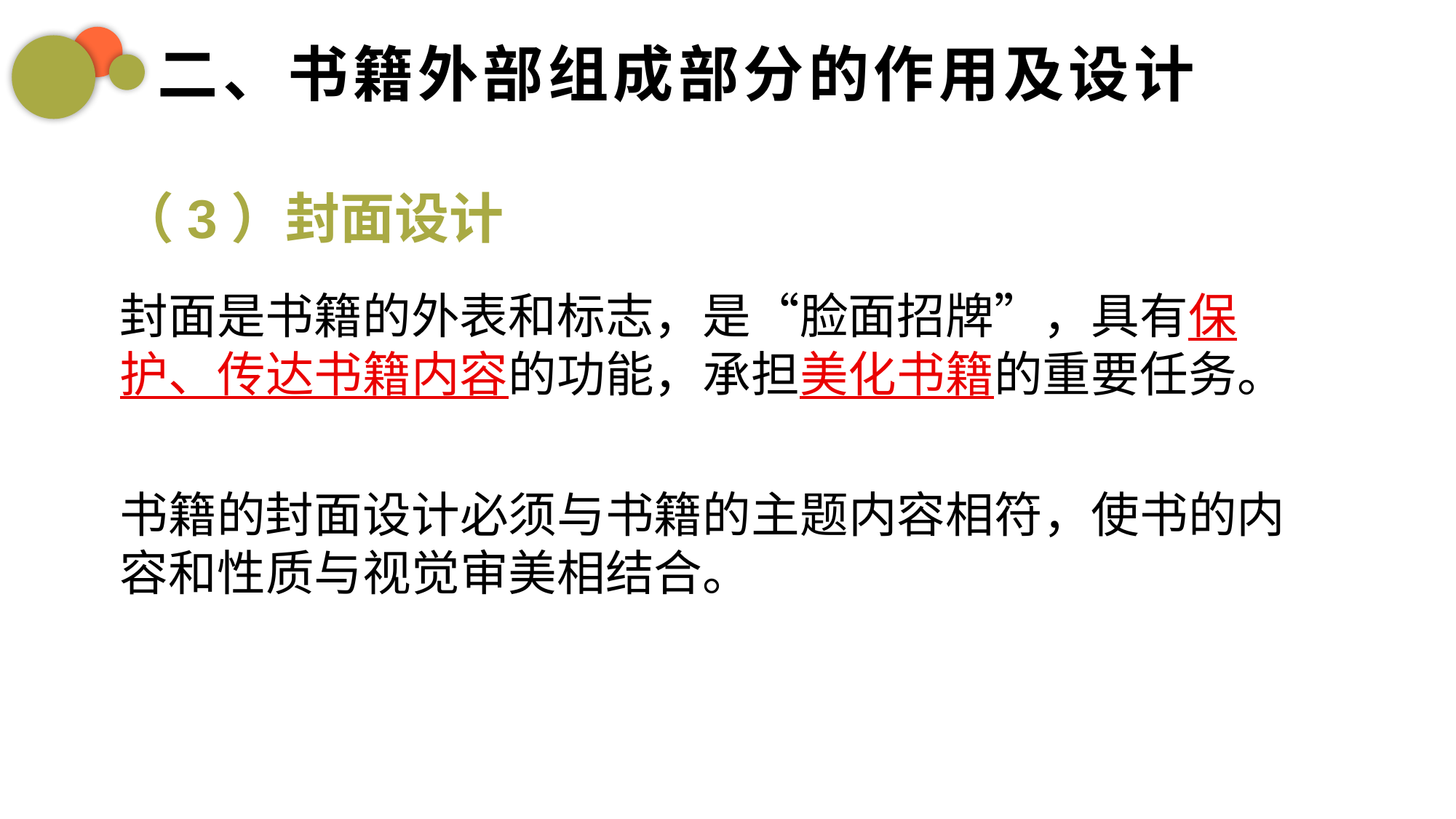

二、书籍外部组成部分的作用及设计
（3）封面设计
封面是书籍的外表和标志，是“脸面招牌”，具有保护、传达书籍内容的功能，承担美化书籍的重要任务。
书籍的封面设计必须与书籍的主题内容相符，使书的内容和性质与视觉审美相结合。